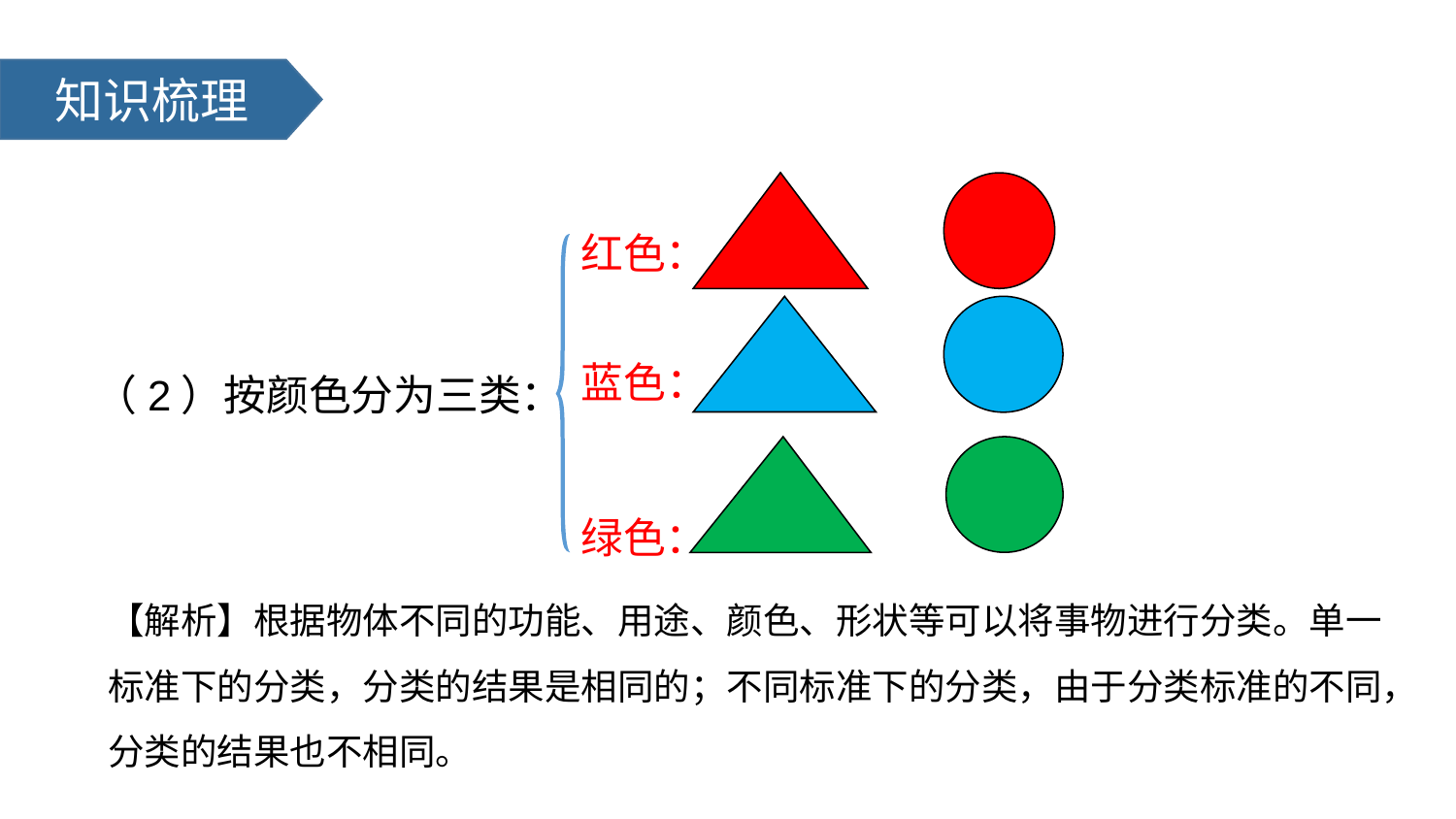

知识梳理

红色：

（2）按颜色分为三类：
蓝色：

绿色：
【解析】根据物体不同的功能、用途、颜色、形状等可以将事物进行分类。单一标准下的分类，分类的结果是相同的；不同标准下的分类，由于分类标准的不同，分类的结果也不相同。